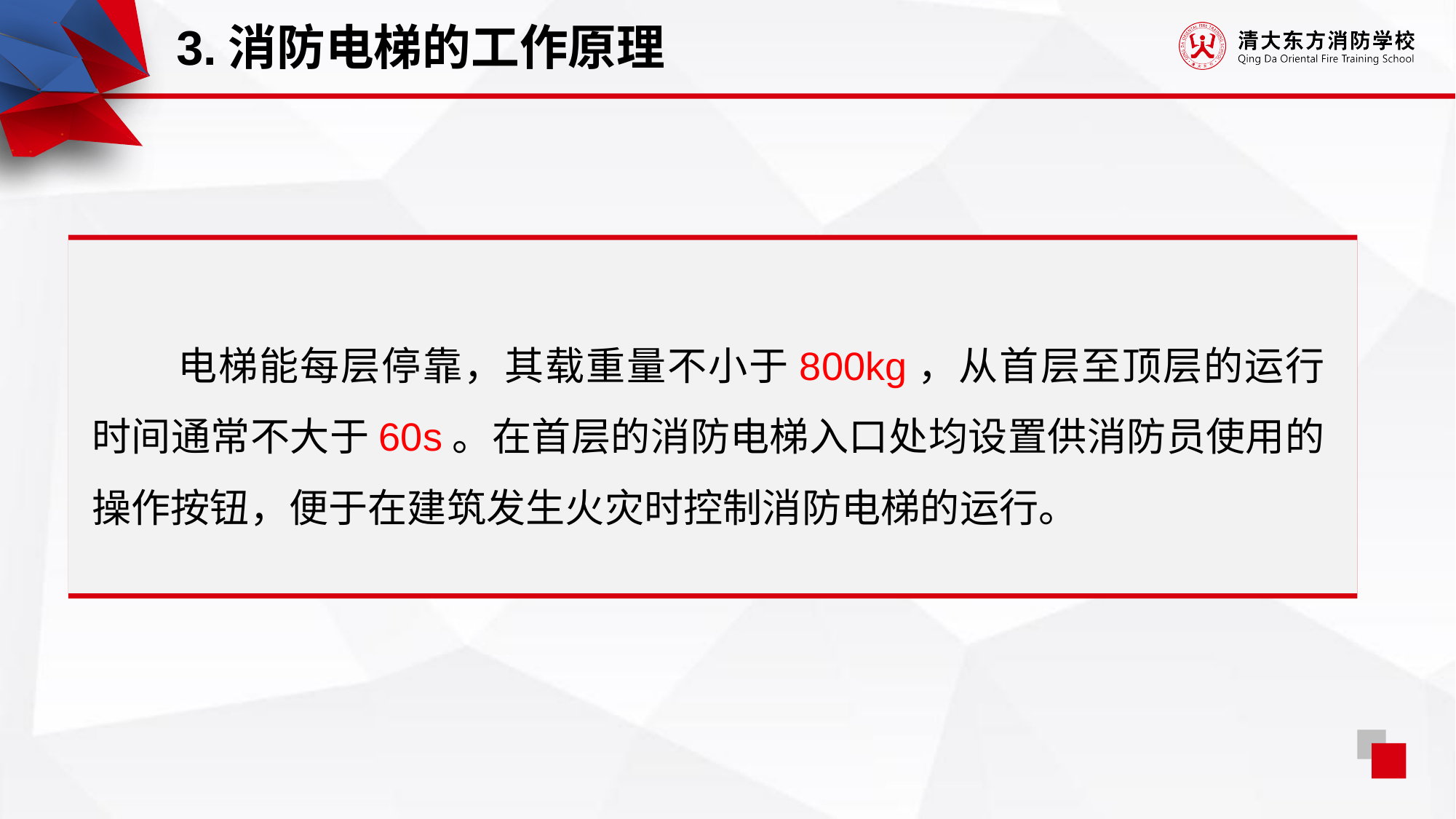

3.消防电梯的工作原理

电梯能每层停靠，其载重量不小于800kg，从首层至顶层的运行时间通常不大于60s。在首层的消防电梯入口处均设置供消防员使用的操作按钮，便于在建筑发生火灾时控制消防电梯的运行。